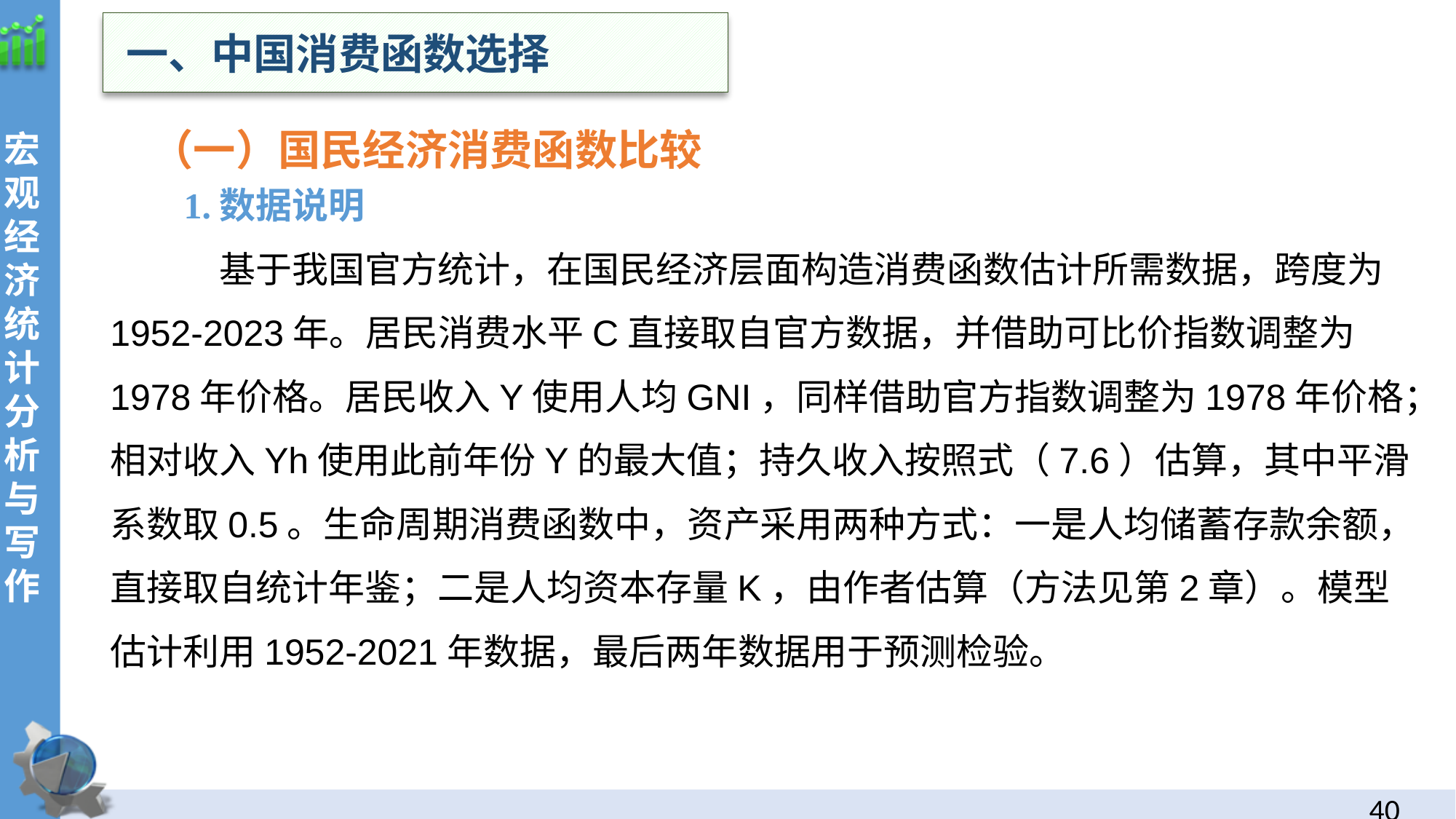

一、中国消费函数选择
    （一）国民经济消费函数比较
          1.数据说明
		基于我国官方统计，在国民经济层面构造消费函数估计所需数据，跨度为1952-2023年。居民消费水平C直接取自官方数据，并借助可比价指数调整为1978年价格。居民收入Y使用人均GNI，同样借助官方指数调整为1978年价格；相对收入Yh使用此前年份Y的最大值；持久收入按照式（7.6）估算，其中平滑系数取0.5。生命周期消费函数中，资产采用两种方式：一是人均储蓄存款余额，直接取自统计年鉴；二是人均资本存量K，由作者估算（方法见第2章）。模型估计利用1952-2021年数据，最后两年数据用于预测检验。
40